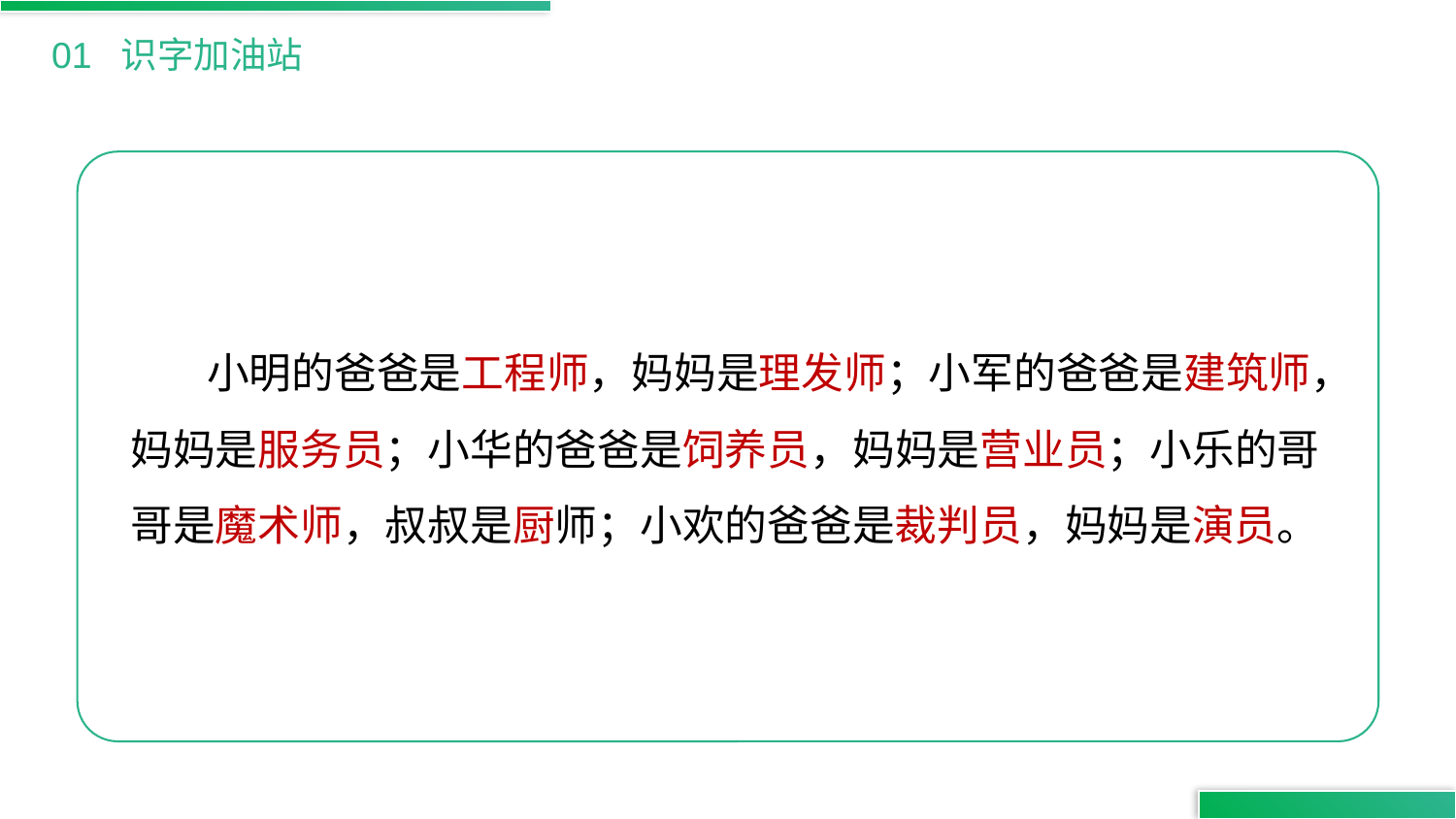

01  识字加油站
       小明的爸爸是工程师，妈妈是理发师；小军的爸爸是建筑师，妈妈是服务员；小华的爸爸是饲养员，妈妈是营业员；小乐的哥哥是魔术师，叔叔是厨师；小欢的爸爸是裁判员，妈妈是演员。